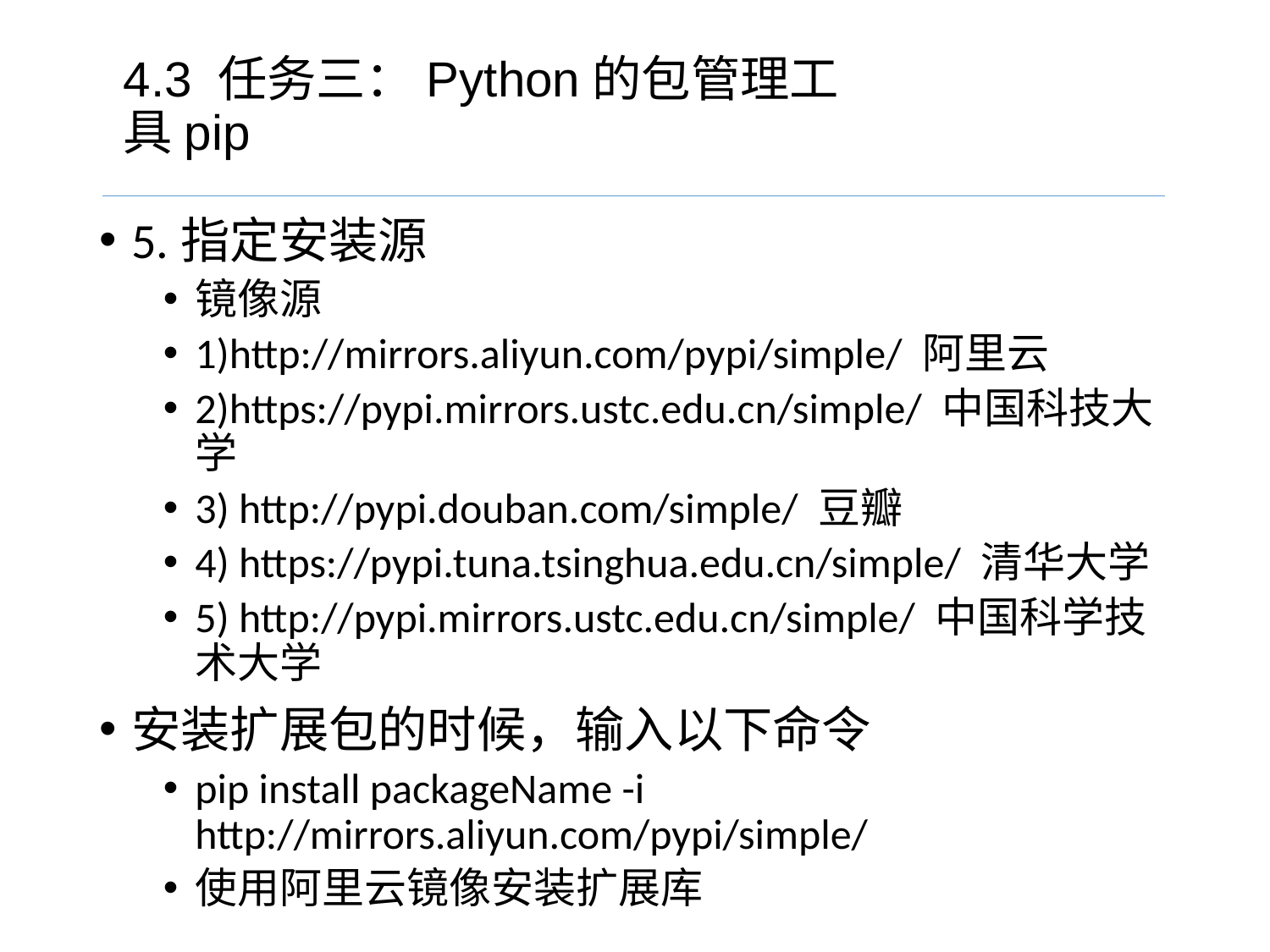

# 4.3 任务三：Python的包管理工具pip
5.指定安装源
镜像源
1)http://mirrors.aliyun.com/pypi/simple/ 阿里云
2)https://pypi.mirrors.ustc.edu.cn/simple/ 中国科技大学
3) http://pypi.douban.com/simple/ 豆瓣
4) https://pypi.tuna.tsinghua.edu.cn/simple/ 清华大学
5) http://pypi.mirrors.ustc.edu.cn/simple/ 中国科学技术大学
安装扩展包的时候，输入以下命令
pip install packageName -i http://mirrors.aliyun.com/pypi/simple/
使用阿里云镜像安装扩展库